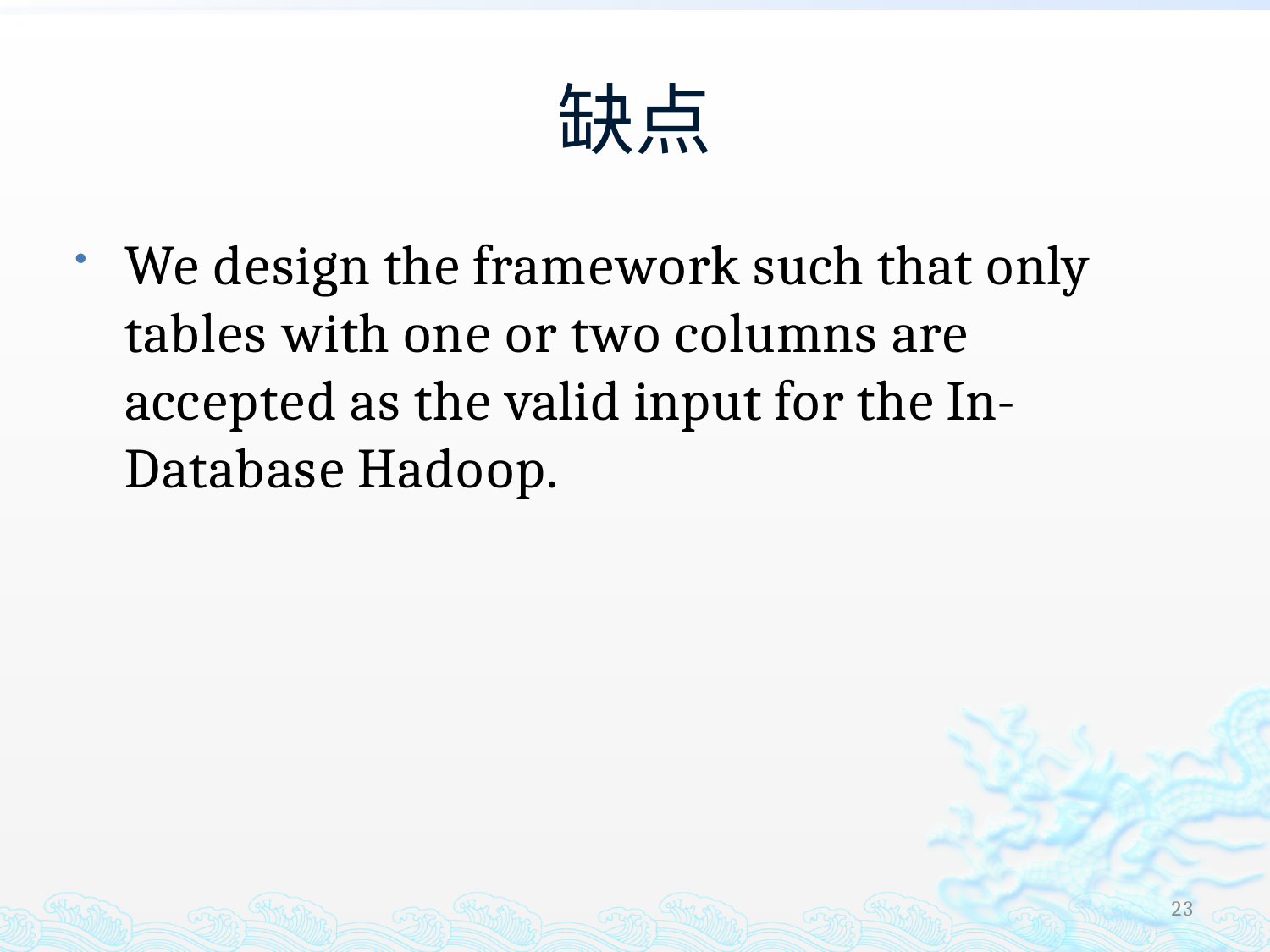

# 缺点
We design the framework such that only tables with one or two columns are accepted as the valid input for the In-Database Hadoop.
23